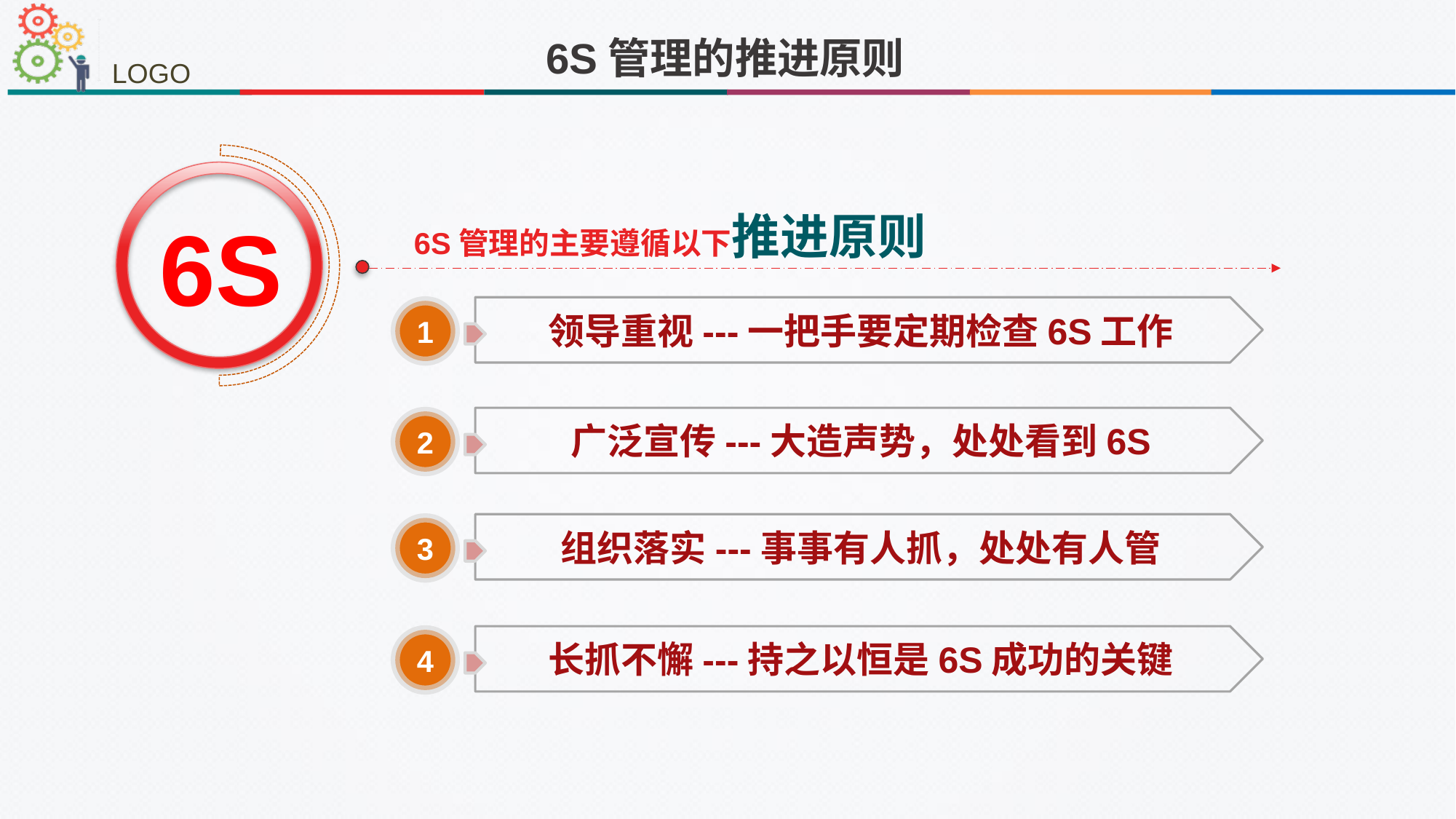

6S管理的推进原则

6S
6S管理的主要遵循以下推进原则

领导重视---一把手要定期检查6S工作

1
广泛宣传---大造声势，处处看到6S

2
组织落实---事事有人抓，处处有人管

3
长抓不懈---持之以恒是6S成功的关键

4